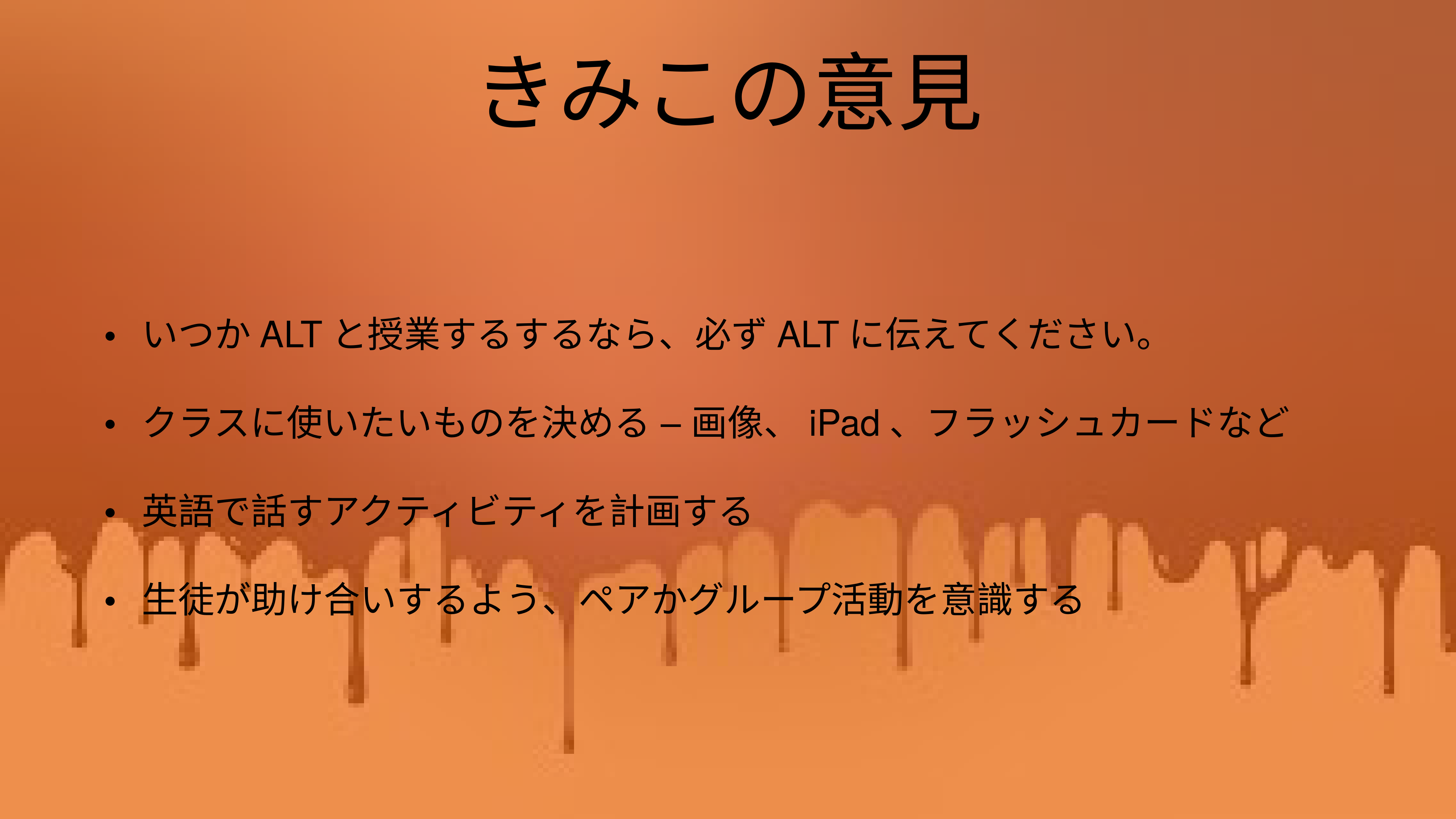

# きみこの意見
いつかALTと授業するするなら、必ずALTに伝えてください。
クラスに使いたいものを決める – 画像、iPad、フラッシュカードなど
英語で話すアクティビティを計画する
生徒が助け合いするよう、ペアかグループ活動を意識する